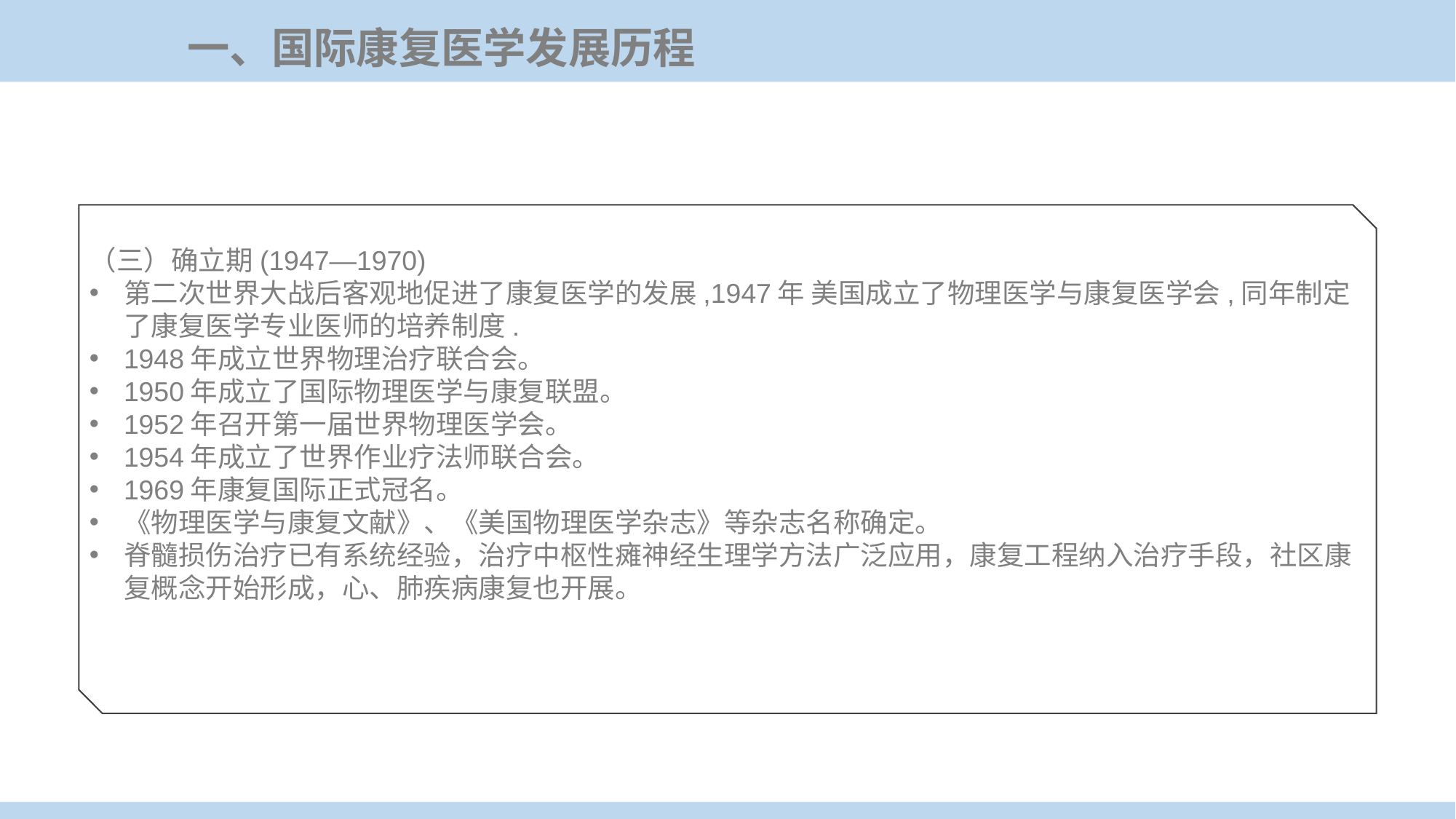

一、国际康复医学发展历程

（三）确立期(1947—1970)
第二次世界大战后客观地促进了康复医学的发展,1947年 美国成立了物理医学与康复医学会,同年制定了康复医学专业医师的培养制度.
1948年成立世界物理治疗联合会。
1950年成立了国际物理医学与康复联盟。
1952年召开第一届世界物理医学会。
1954年成立了世界作业疗法师联合会。
1969年康复国际正式冠名。
《物理医学与康复文献》、《美国物理医学杂志》等杂志名称确定。
脊髓损伤治疗已有系统经验，治疗中枢性瘫神经生理学方法广泛应用，康复工程纳入治疗手段，社区康复概念开始形成，心、肺疾病康复也开展。